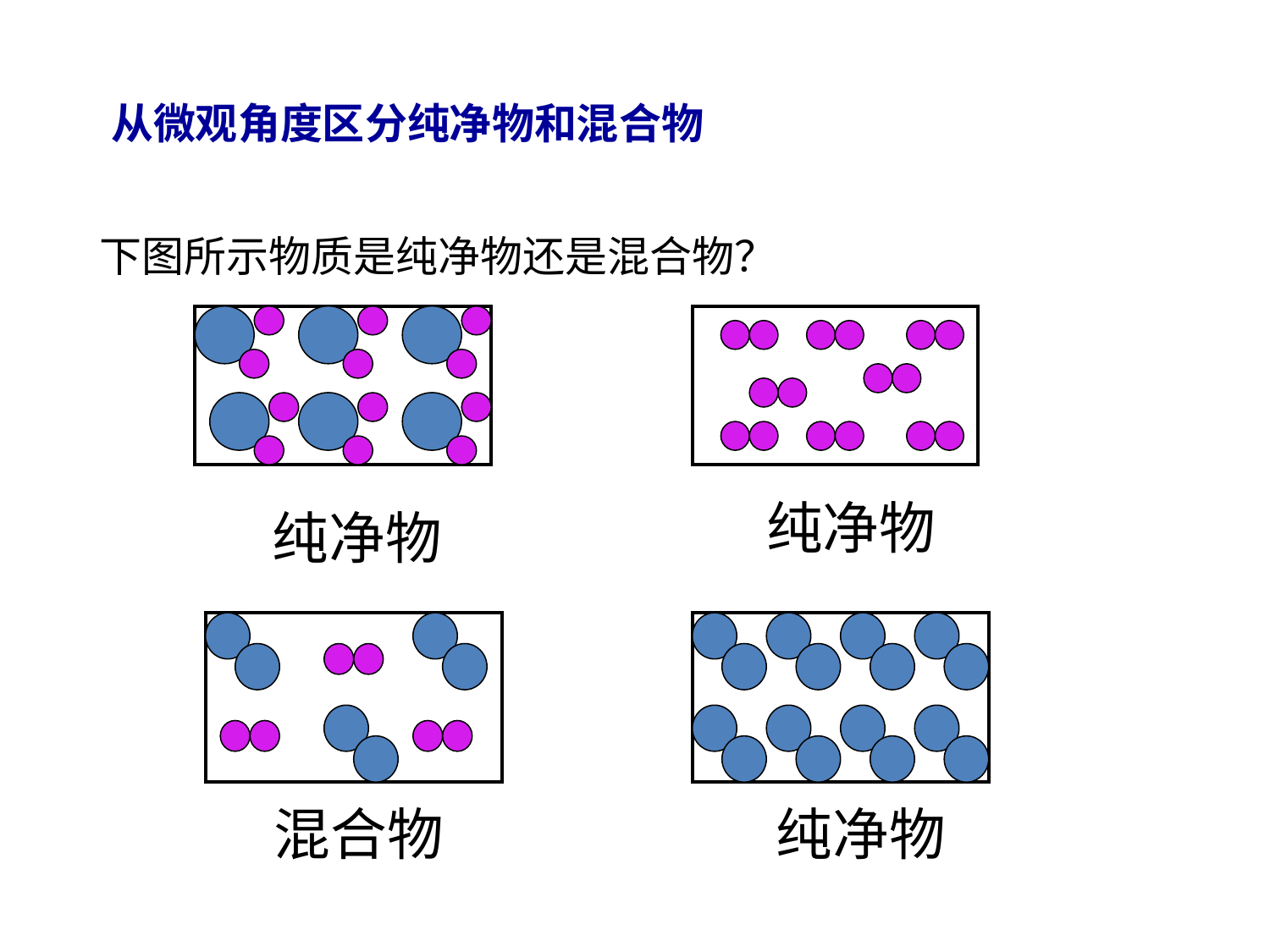

从微观角度区分纯净物和混合物
下图所示物质是纯净物还是混合物？

纯净物
纯净物

混合物
纯净物